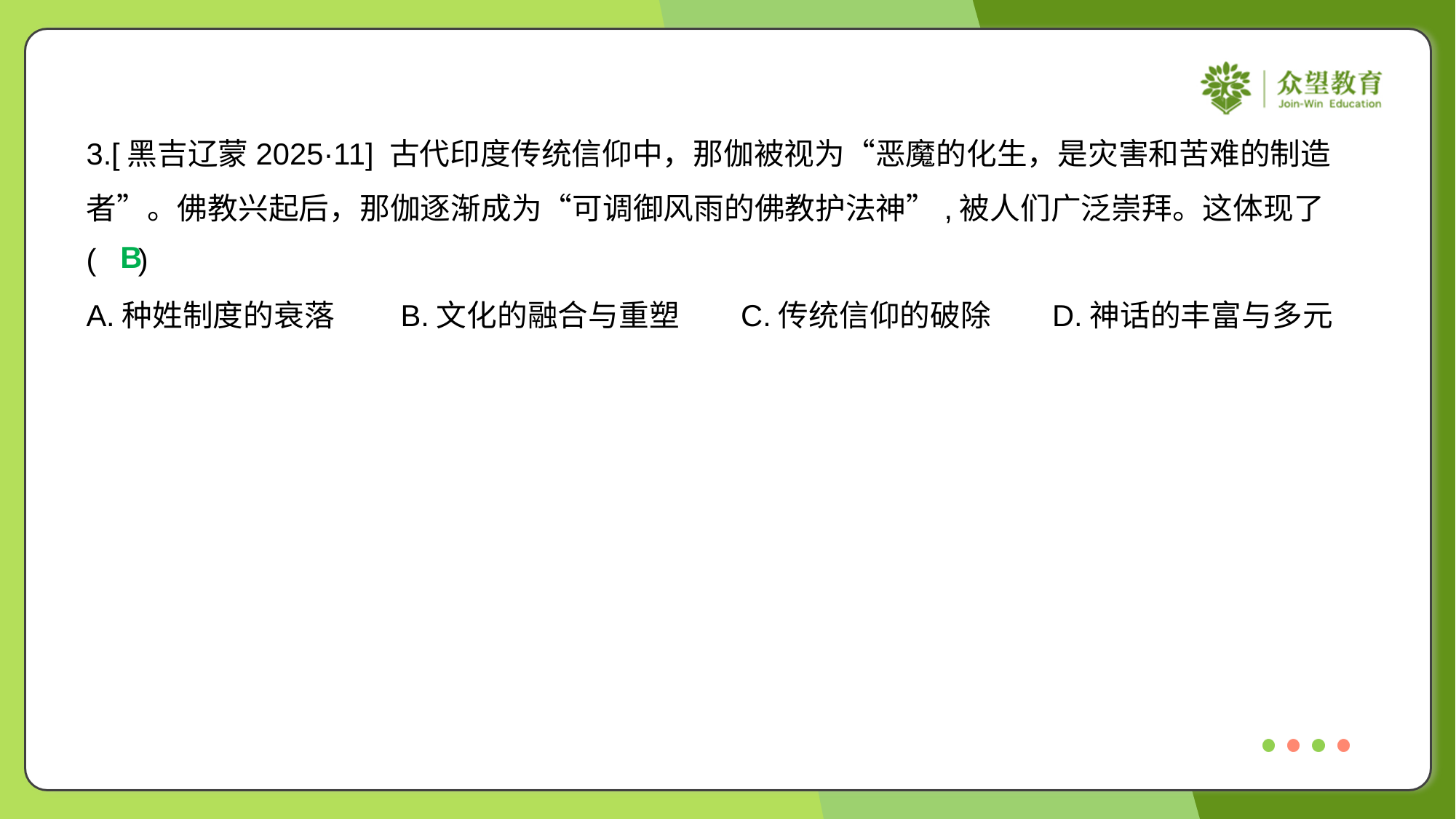

3.[黑吉辽蒙2025·11] 古代印度传统信仰中，那伽被视为“恶魔的化生，是灾害和苦难的制造
者”。佛教兴起后，那伽逐渐成为“可调御风雨的佛教护法神”,被人们广泛崇拜。这体现了
(     )
B
A.种姓制度的衰落	B.文化的融合与重塑	C.传统信仰的破除	D.神话的丰富与多元